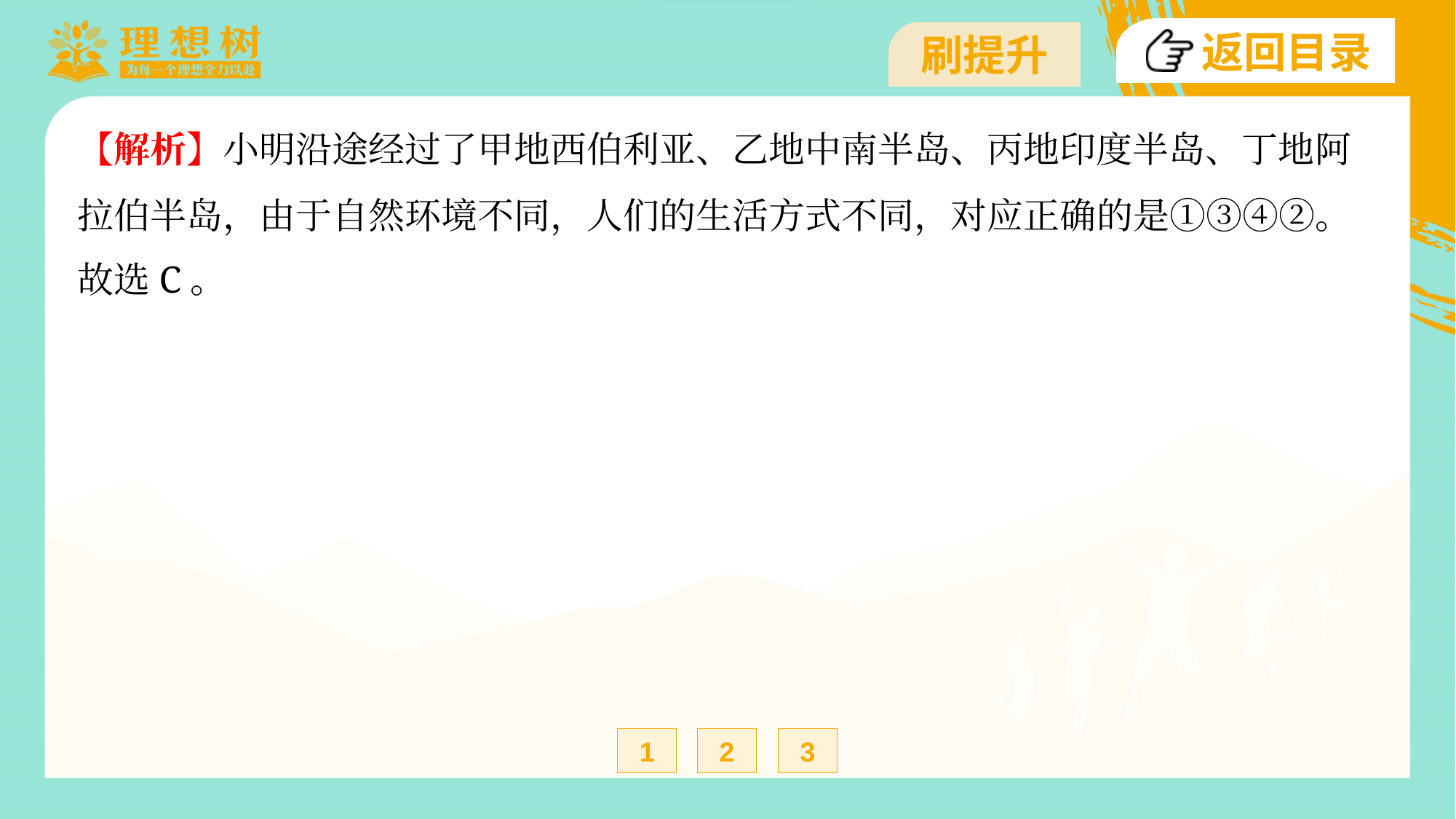

【解析】小明沿途经过了甲地西伯利亚、乙地中南半岛、丙地印度半岛、丁地阿
拉伯半岛，由于自然环境不同，人们的生活方式不同，对应正确的是①③④②。
故选C。